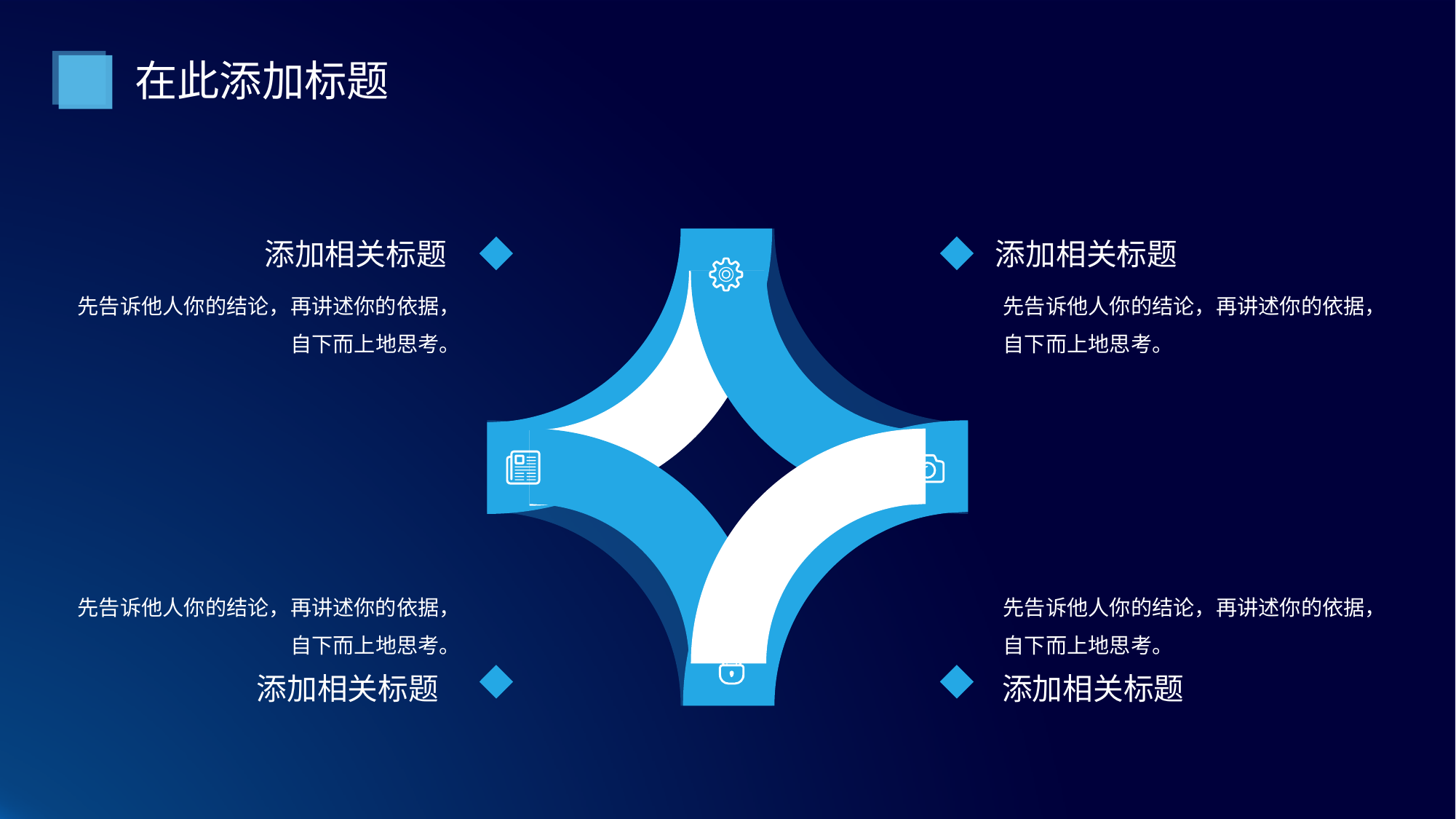

在此添加标题

添加相关标题
添加相关标题

先告诉他人你的结论，再讲述你的依据，自下而上地思考。
先告诉他人你的结论，再讲述你的依据，自下而上地思考。

先告诉他人你的结论，再讲述你的依据，自下而上地思考。
先告诉他人你的结论，再讲述你的依据，自下而上地思考。

添加相关标题
添加相关标题